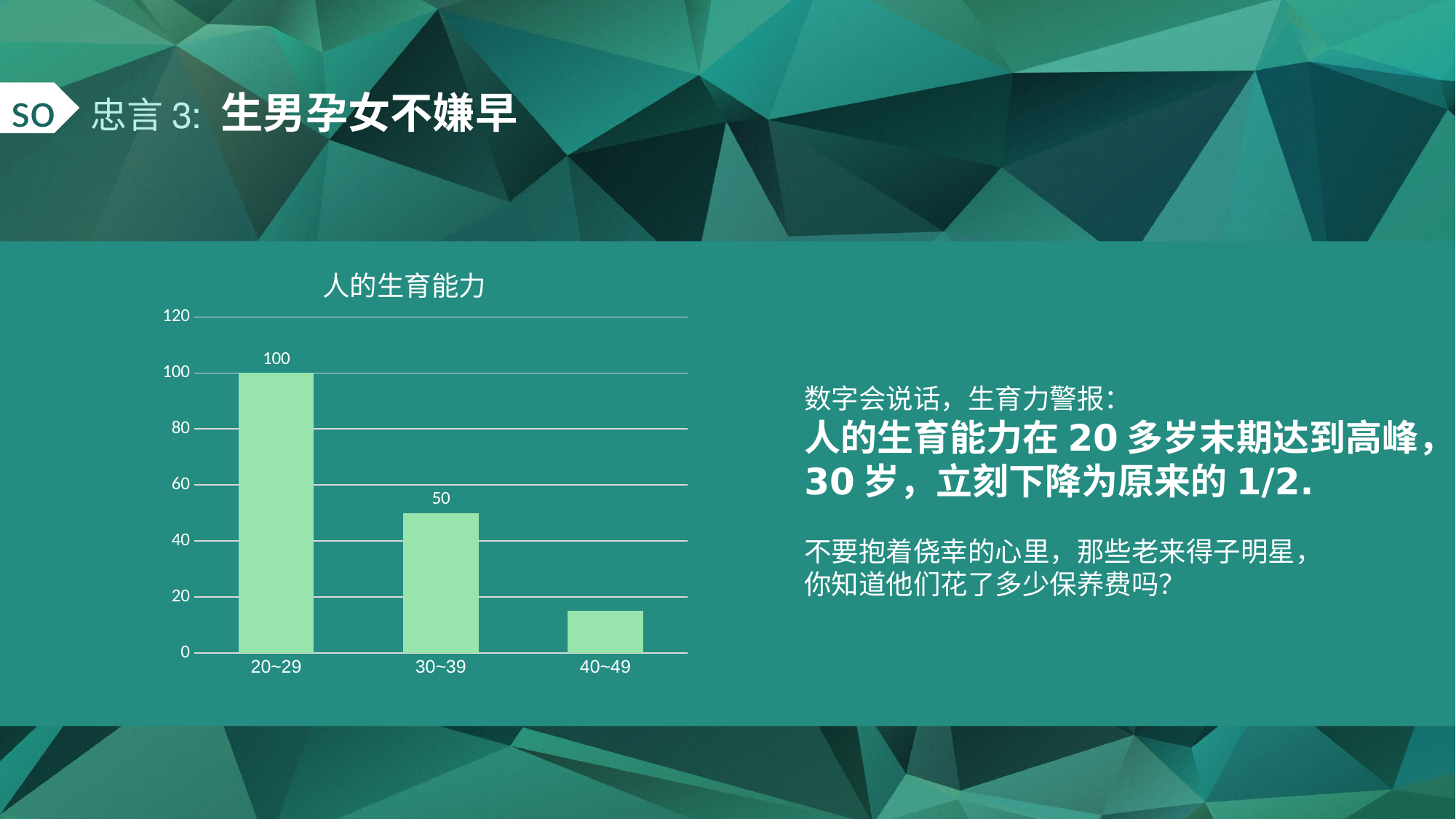

忠言3: 生男孕女不嫌早
so

人的生育能力

### Chart

| Category | 系列 1 |
|---|---|
| 20~29 | 100.0 |
| 30~39 | 50.0 |
| 40~49 | 15.0 |
数字会说话，生育力警报：
人的生育能力在20多岁末期达到高峰，30岁，立刻下降为原来的1/2.

不要抱着侥幸的心里，那些老来得子明星，
你知道他们花了多少保养费吗？